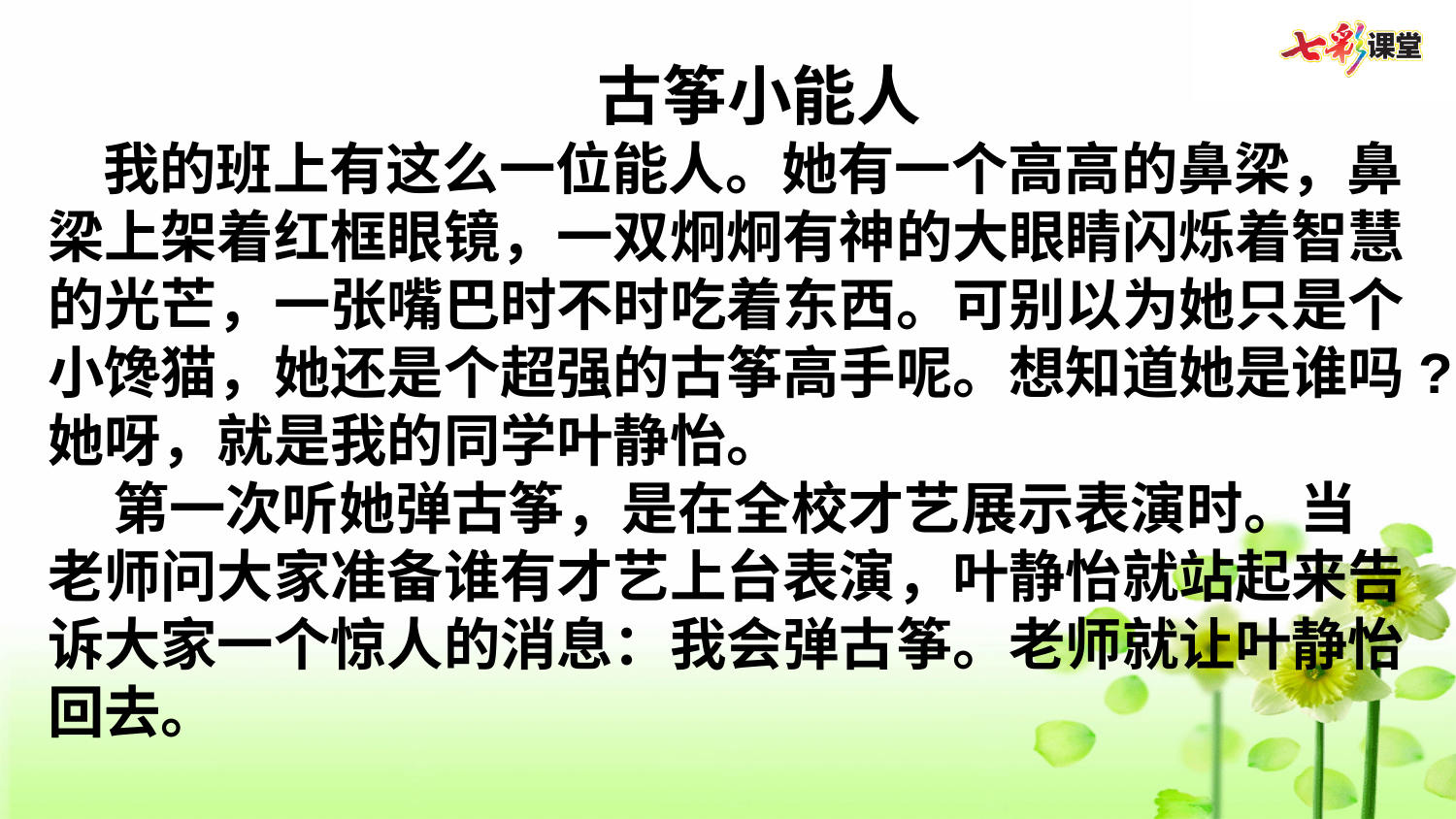

古筝小能人
    我的班上有这么一位能人。她有一个高高的鼻梁，鼻梁上架着红框眼镜，一双炯炯有神的大眼睛闪烁着智慧的光芒，一张嘴巴时不时吃着东西。可别以为她只是个小馋猫，她还是个超强的古筝高手呢。想知道她是谁吗?她呀，就是我的同学叶静怡。
    第一次听她弹古筝，是在全校才艺展示表演时。当老师问大家准备谁有才艺上台表演，叶静怡就站起来告诉大家一个惊人的消息：我会弹古筝。老师就让叶静怡回去。